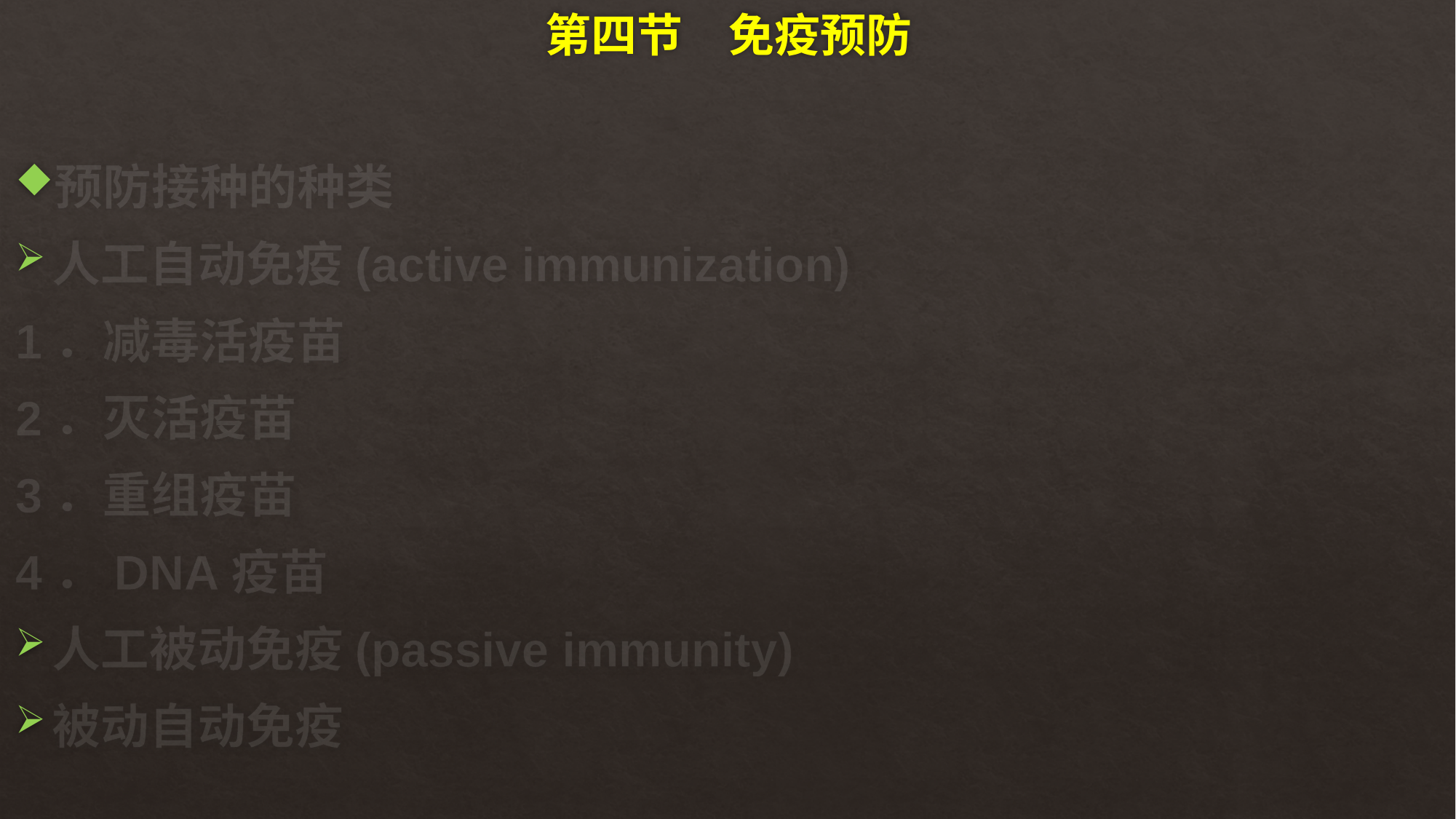

# 第四节　免疫预防
预防接种的种类
人工自动免疫(active immunization)
1．减毒活疫苗
2．灭活疫苗
3．重组疫苗
4．DNA疫苗
人工被动免疫(passive immunity)
被动自动免疫